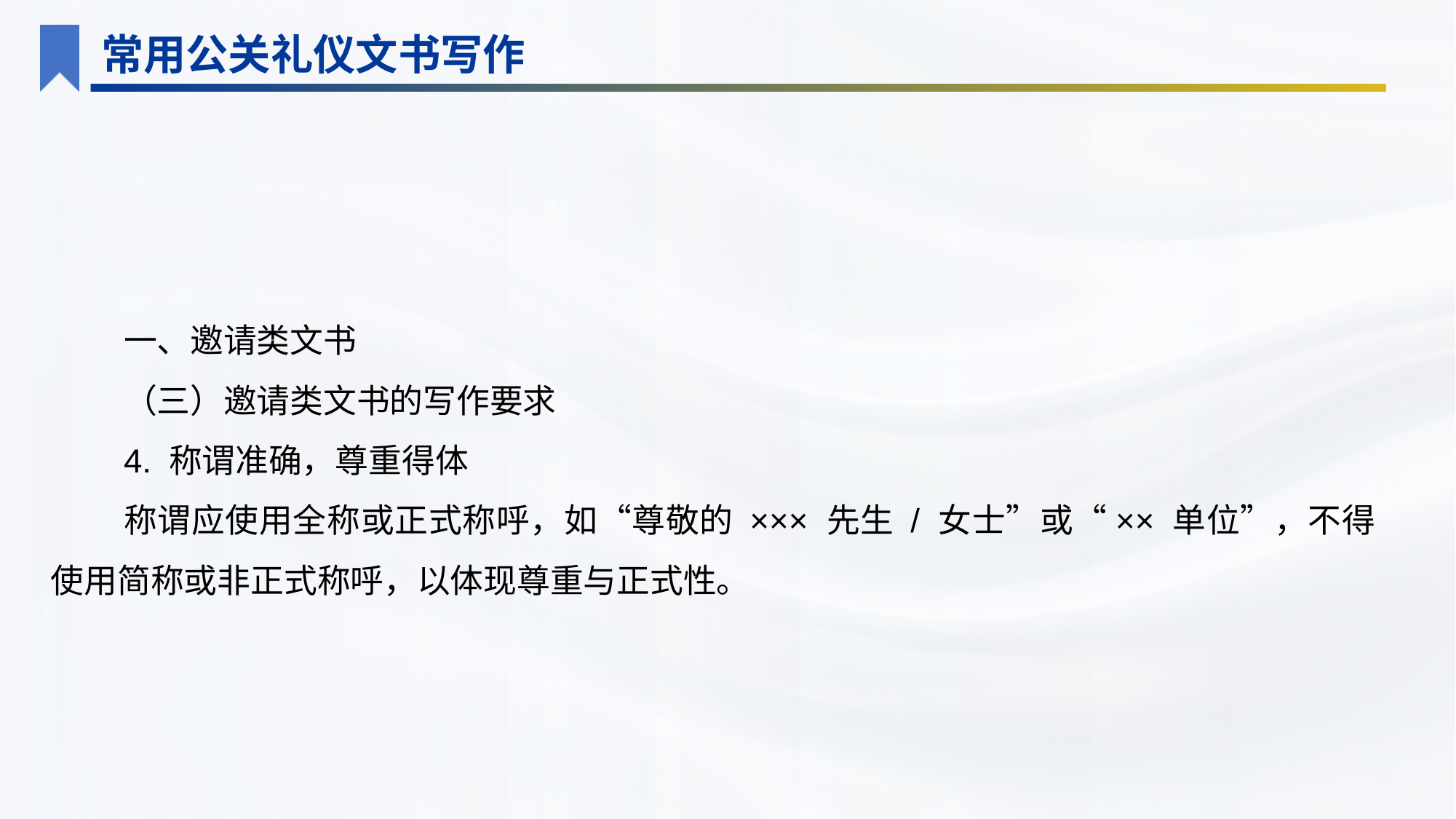

常用公关礼仪文书写作
一、邀请类文书
（三）邀请类文书的写作要求
4. 称谓准确，尊重得体
称谓应使用全称或正式称呼，如“尊敬的 ××× 先生 / 女士”或“×× 单位”，不得使用简称或非正式称呼，以体现尊重与正式性。